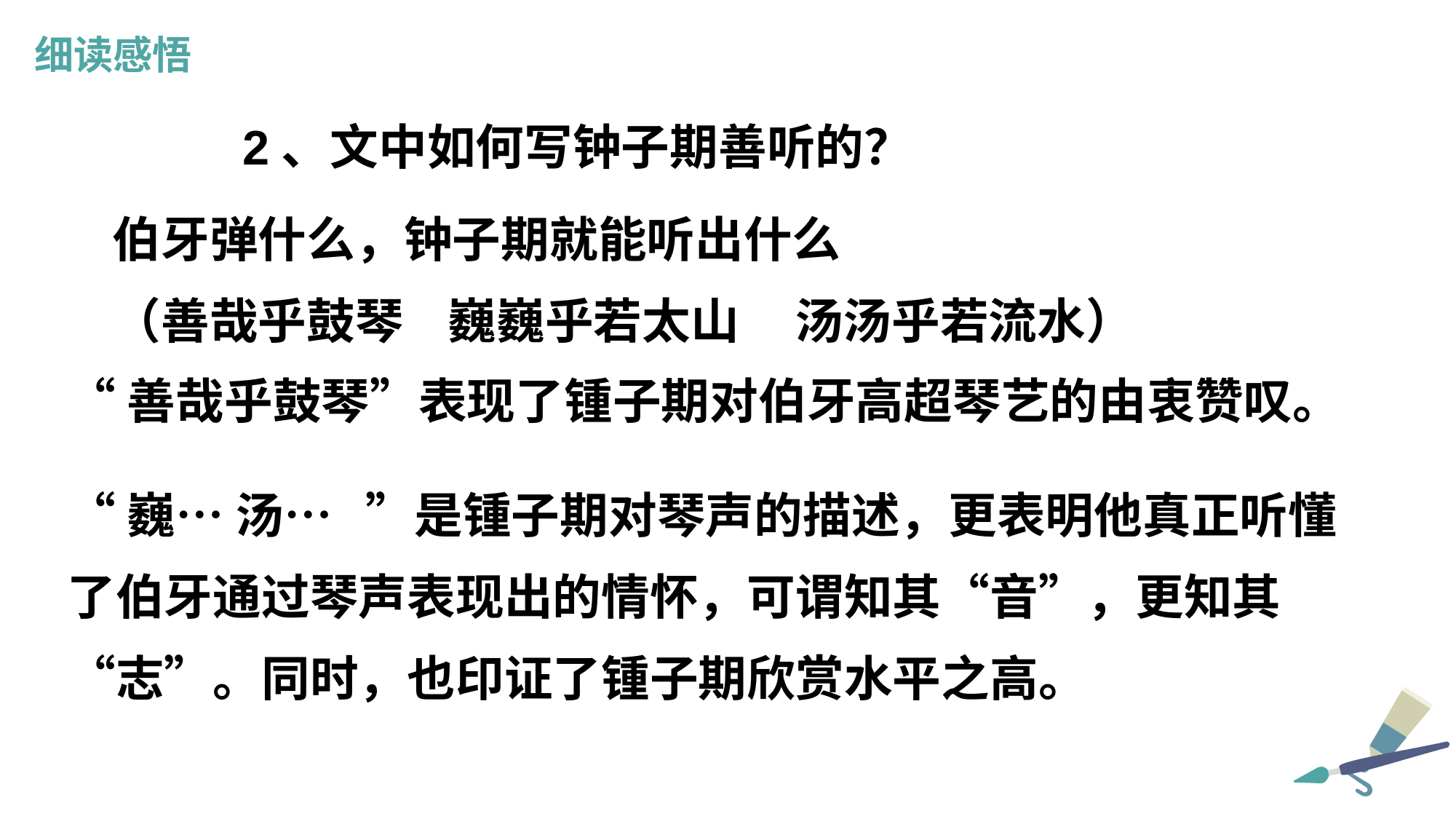

细读感悟
2、文中如何写钟子期善听的？
伯牙弹什么，钟子期就能听出什么
（善哉乎鼓琴    巍巍乎若太山     汤汤乎若流水）
“善哉乎鼓琴”表现了锺子期对伯牙高超琴艺的由衷赞叹。
“巍… 汤…   ”是锺子期对琴声的描述，更表明他真正听懂了伯牙通过琴声表现出的情怀，可谓知其“音”，更知其“志”。同时，也印证了锺子期欣赏水平之高。